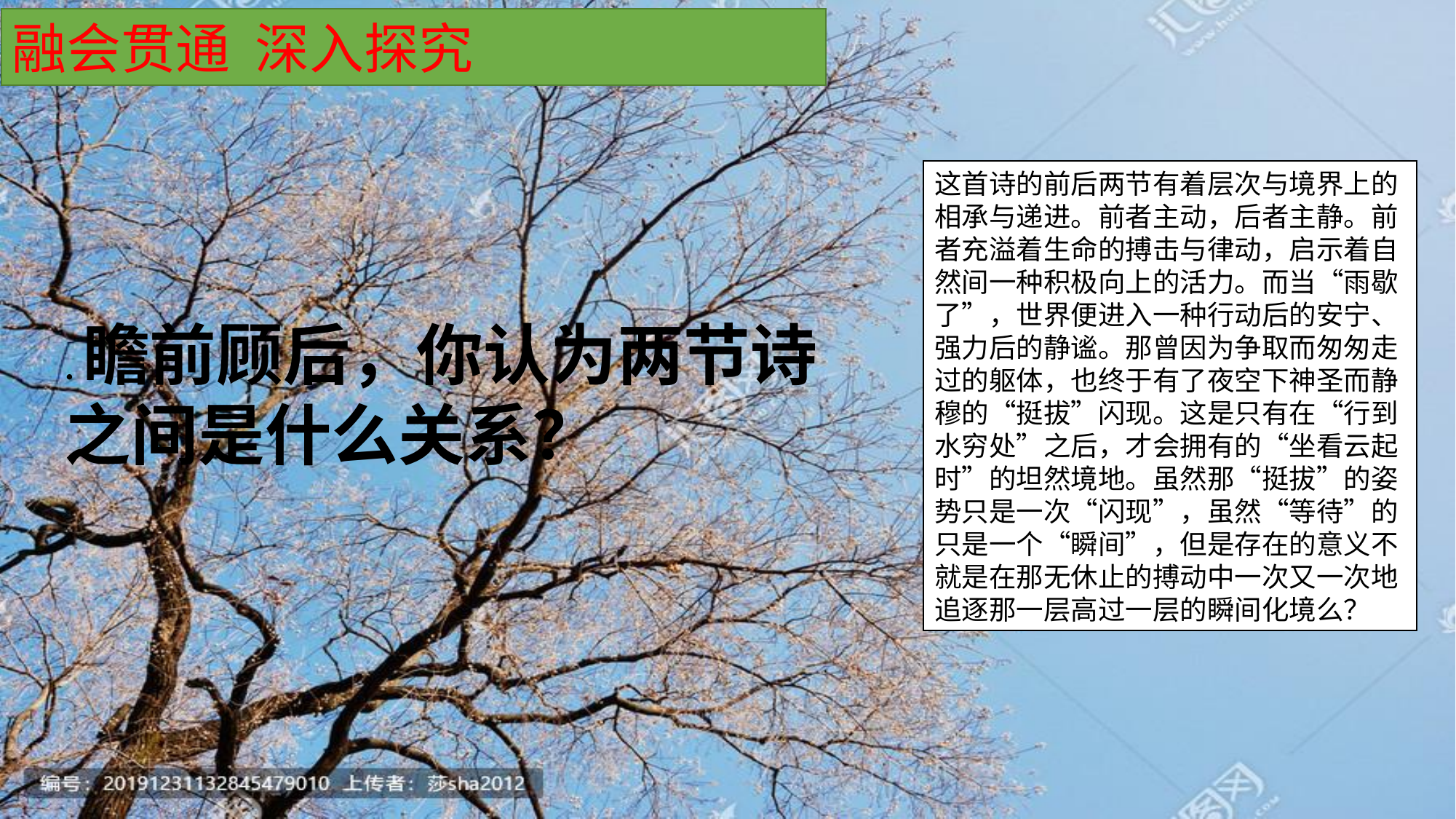

融会贯通  深入探究
这首诗的前后两节有着层次与境界上的相承与递进。前者主动，后者主静。前者充溢着生命的搏击与律动，启示着自然间一种积极向上的活力。而当“雨歇了”，世界便进入一种行动后的安宁、强力后的静谧。那曾因为争取而匆匆走过的躯体，也终于有了夜空下神圣而静穆的“挺拔”闪现。这是只有在“行到水穷处”之后，才会拥有的“坐看云起时”的坦然境地。虽然那“挺拔”的姿势只是一次“闪现”，虽然“等待”的只是一个“瞬间”，但是存在的意义不就是在那无休止的搏动中一次又一次地追逐那一层高过一层的瞬间化境么？
.瞻前顾后，你认为两节诗之间是什么关系？